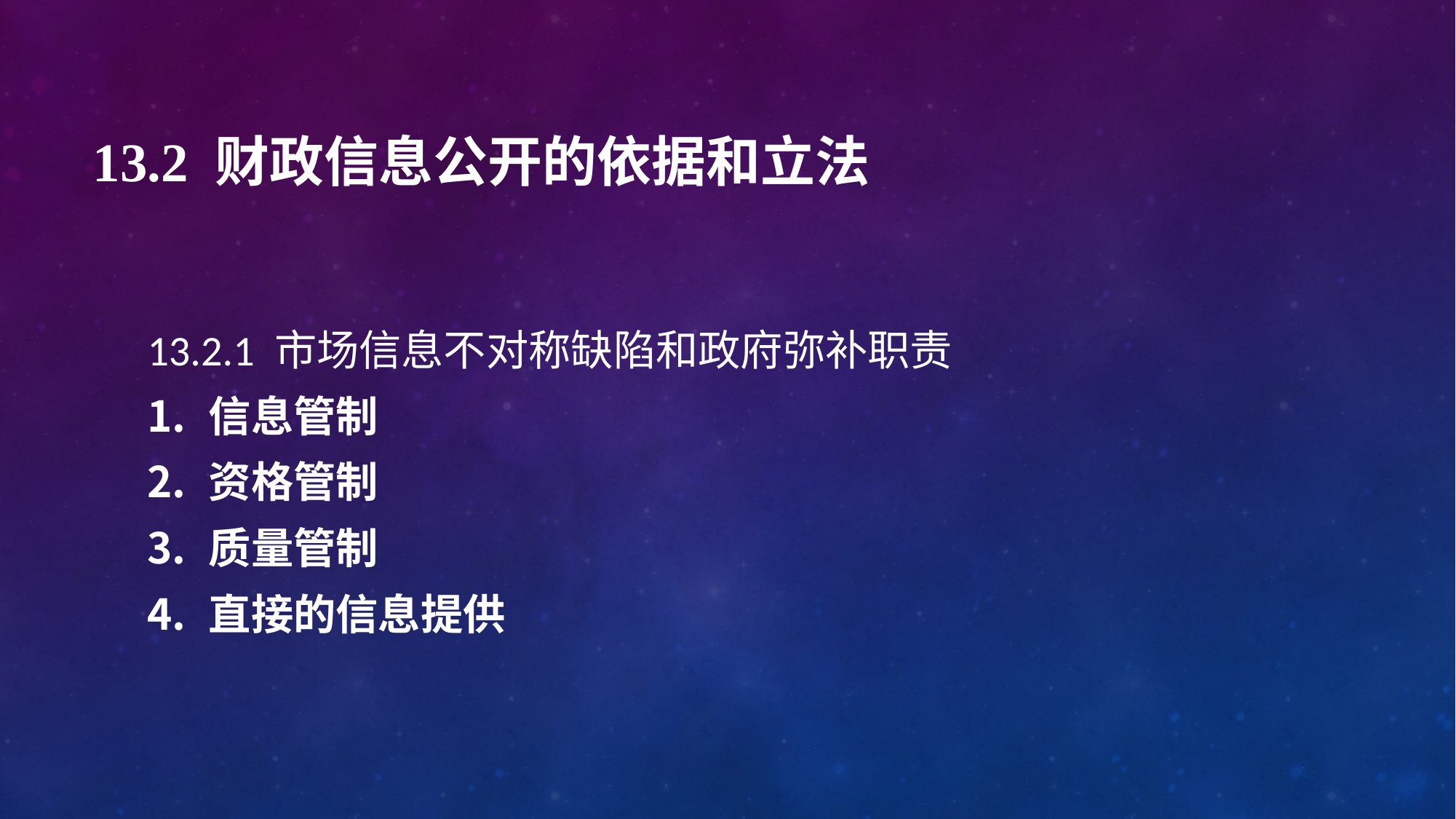

# 13.2 财政信息公开的依据和立法
13.2.1 市场信息不对称缺陷和政府弥补职责
信息管制
资格管制
质量管制
直接的信息提供